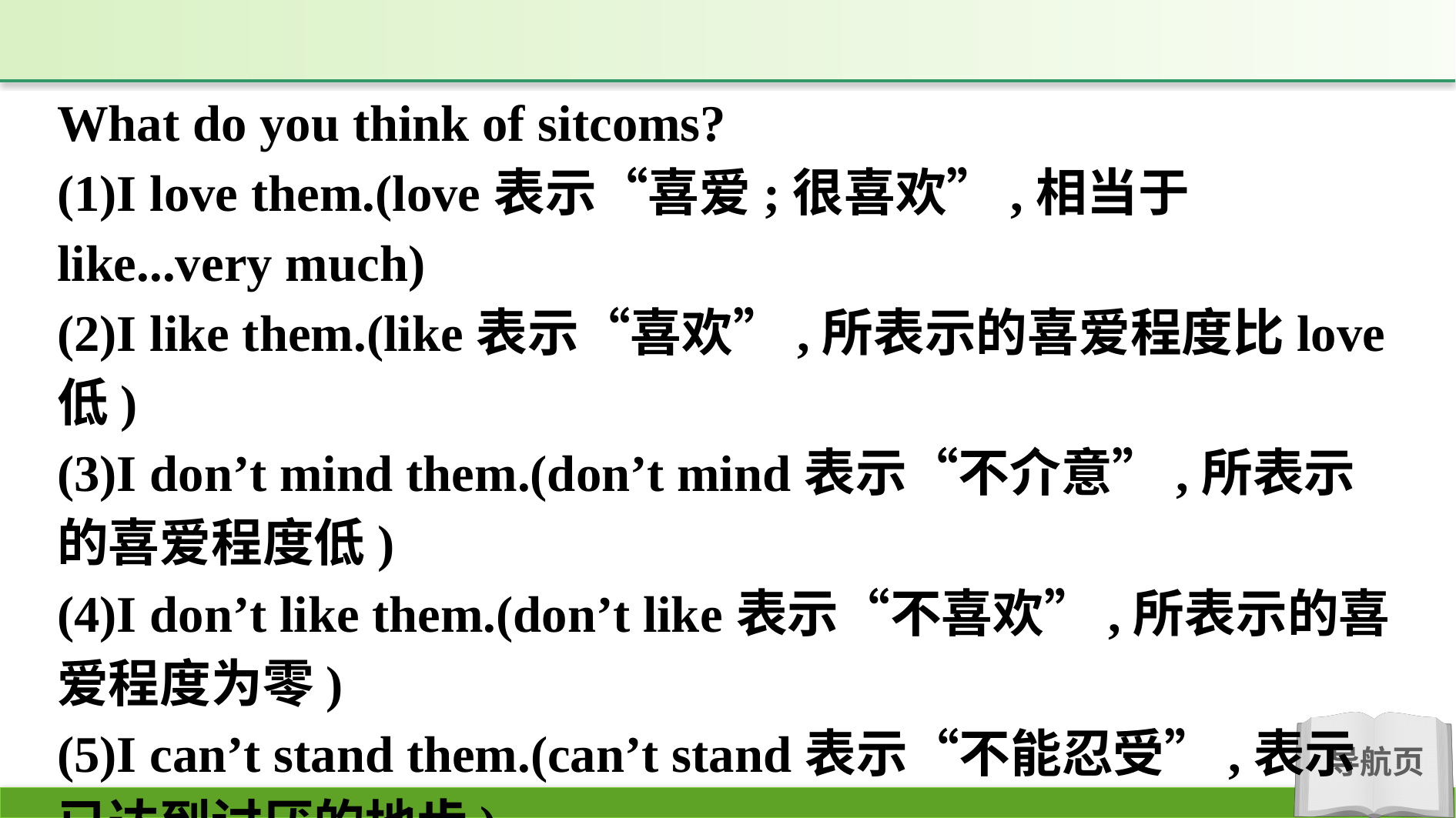

What do you think of sitcoms?
(1)I love them.(love表示“喜爱;很喜欢”,相当于like...very much)
(2)I like them.(like表示“喜欢”,所表示的喜爱程度比love低)
(3)I don’t mind them.(don’t mind表示“不介意”,所表示的喜爱程度低)
(4)I don’t like them.(don’t like表示“不喜欢”,所表示的喜爱程度为零)
(5)I can’t stand them.(can’t stand表示“不能忍受”,表示已达到讨厌的地步)